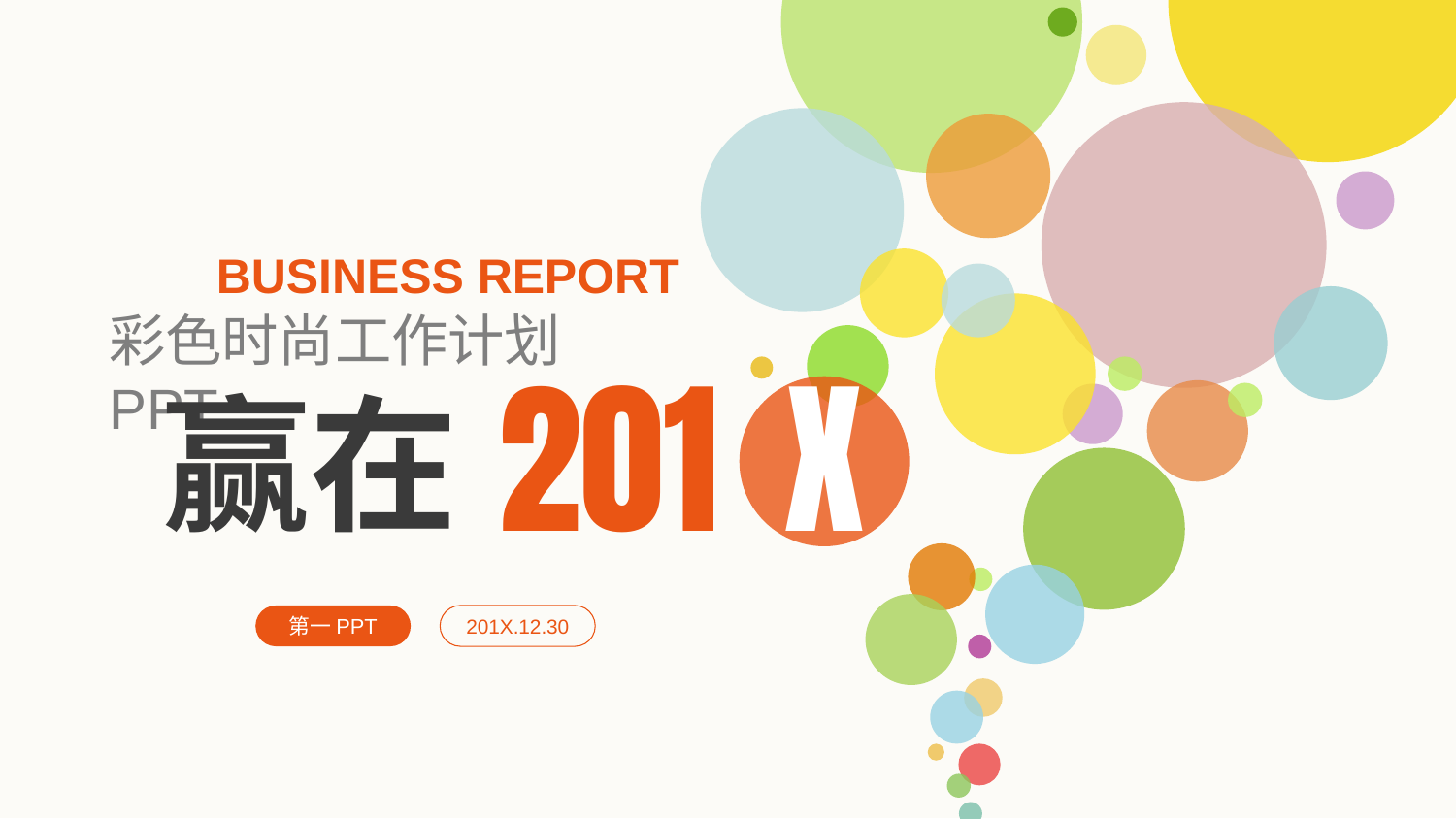

BUSINESS REPORT

彩色时尚工作计划PPT

201
X
赢在

第一PPT
201X.12.30